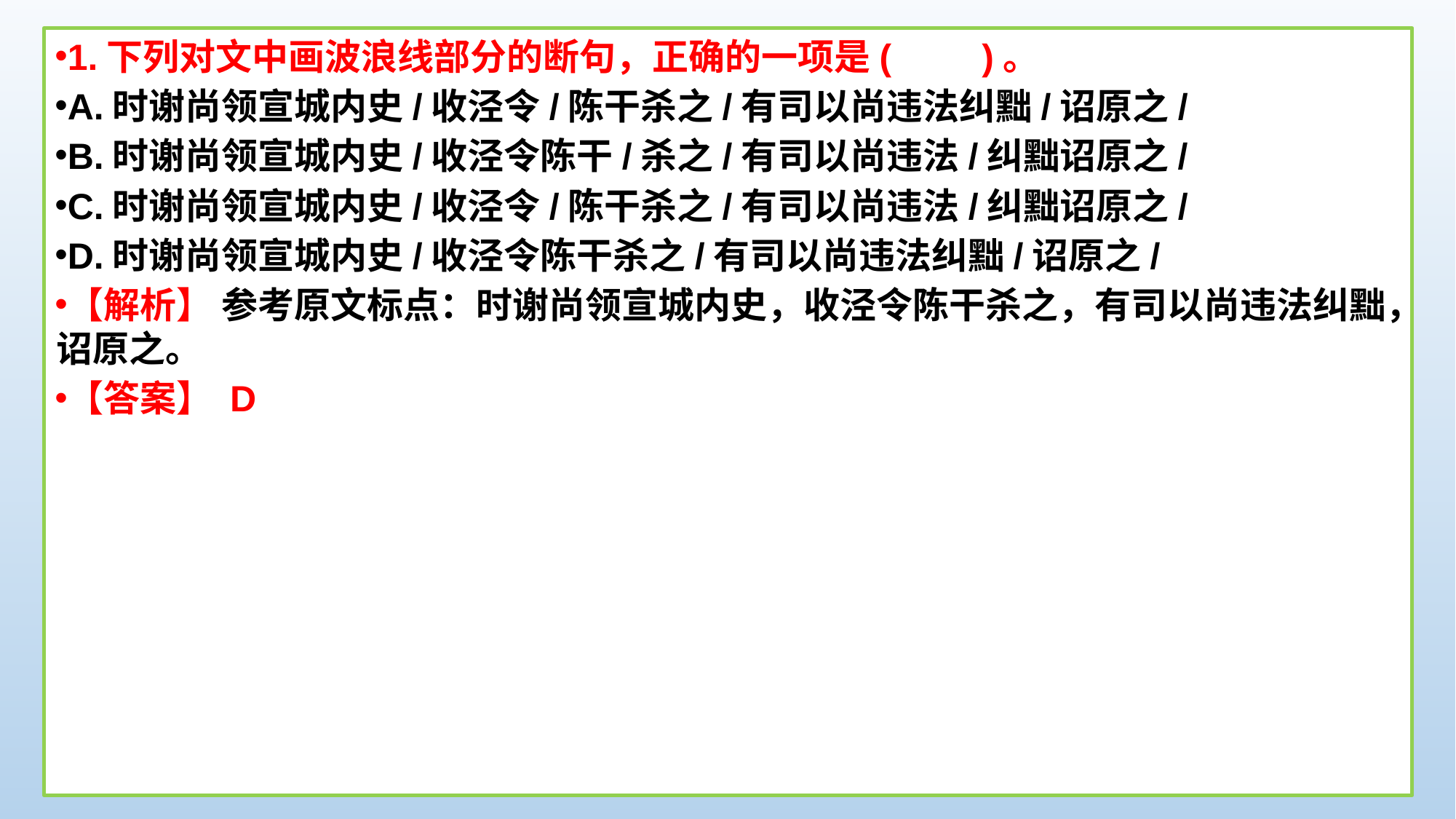

1.下列对文中画波浪线部分的断句，正确的一项是(　　)。
A.时谢尚领宣城内史/收泾令/陈干杀之/有司以尚违法纠黜/诏原之/
B.时谢尚领宣城内史/收泾令陈干/杀之/有司以尚违法/纠黜诏原之/
C.时谢尚领宣城内史/收泾令/陈干杀之/有司以尚违法/纠黜诏原之/
D.时谢尚领宣城内史/收泾令陈干杀之/有司以尚违法纠黜/诏原之/
【解析】 参考原文标点：时谢尚领宣城内史，收泾令陈干杀之，有司以尚违法纠黜，诏原之。
【答案】 D